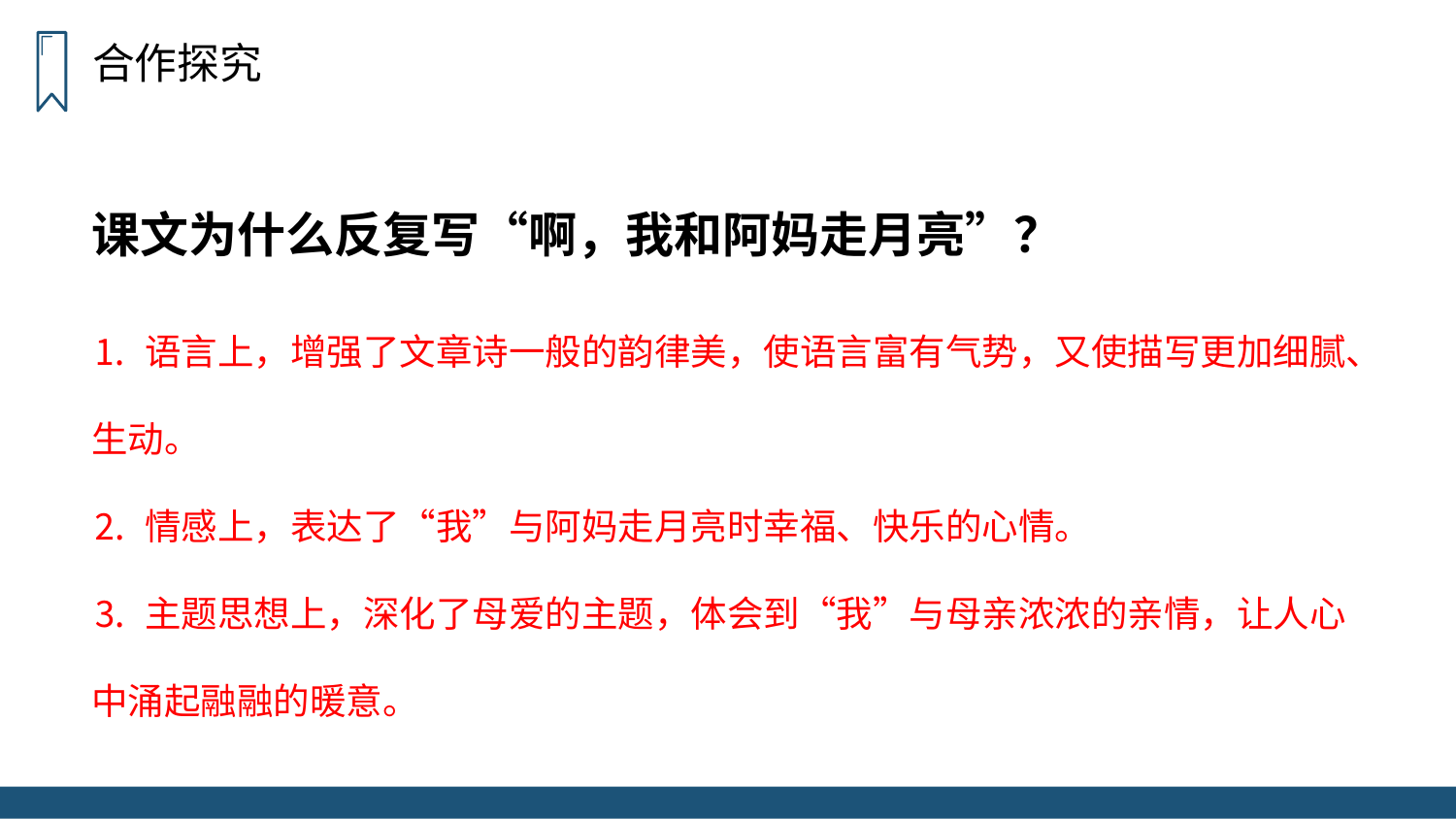

合作探究
课文为什么反复写“啊，我和阿妈走月亮”？
⒈ 语言上，增强了文章诗一般的韵律美，使语言富有气势，又使描写更加细腻、生动。
⒉ 情感上，表达了“我”与阿妈走月亮时幸福、快乐的心情。
⒊ 主题思想上，深化了母爱的主题，体会到“我”与母亲浓浓的亲情，让人心中涌起融融的暖意。